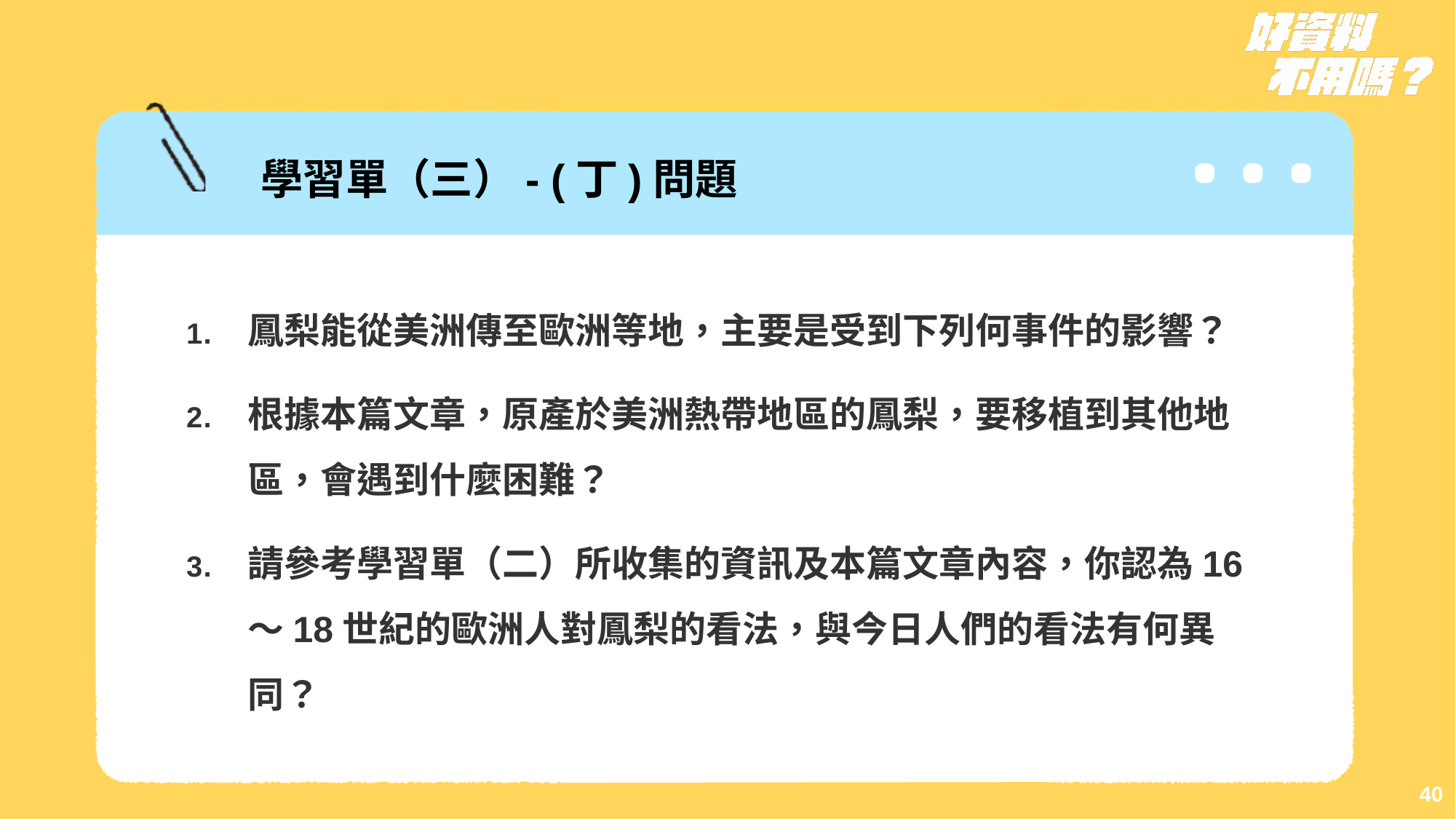

學習單（三）- (丁)問題
鳳梨能從美洲傳至歐洲等地，主要是受到下列何事件的影響？
根據本篇文章，原產於美洲熱帶地區的鳳梨，要移植到其他地區，會遇到什麼困難？
請參考學習單（二）所收集的資訊及本篇文章內容，你認為16～18世紀的歐洲人對鳳梨的看法，與今日人們的看法有何異同？